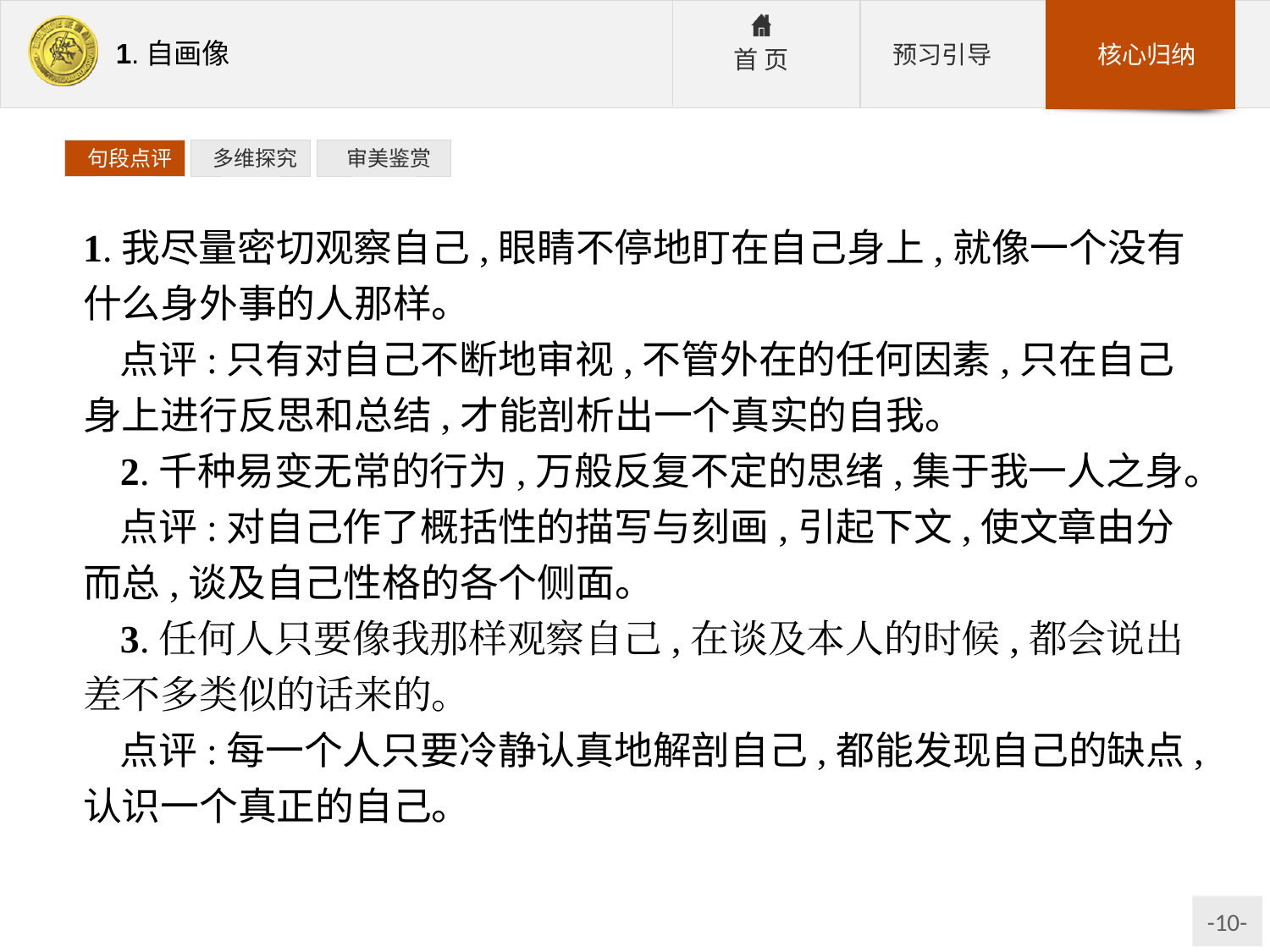

句段点评
 多维探究
 审美鉴赏
1.我尽量密切观察自己,眼睛不停地盯在自己身上,就像一个没有什么身外事的人那样。
点评:只有对自己不断地审视,不管外在的任何因素,只在自己身上进行反思和总结,才能剖析出一个真实的自我。
2.千种易变无常的行为,万般反复不定的思绪,集于我一人之身。
点评:对自己作了概括性的描写与刻画,引起下文,使文章由分而总,谈及自己性格的各个侧面。
3.任何人只要像我那样观察自己,在谈及本人的时候,都会说出差不多类似的话来的。
点评:每一个人只要冷静认真地解剖自己,都能发现自己的缺点,认识一个真正的自己。